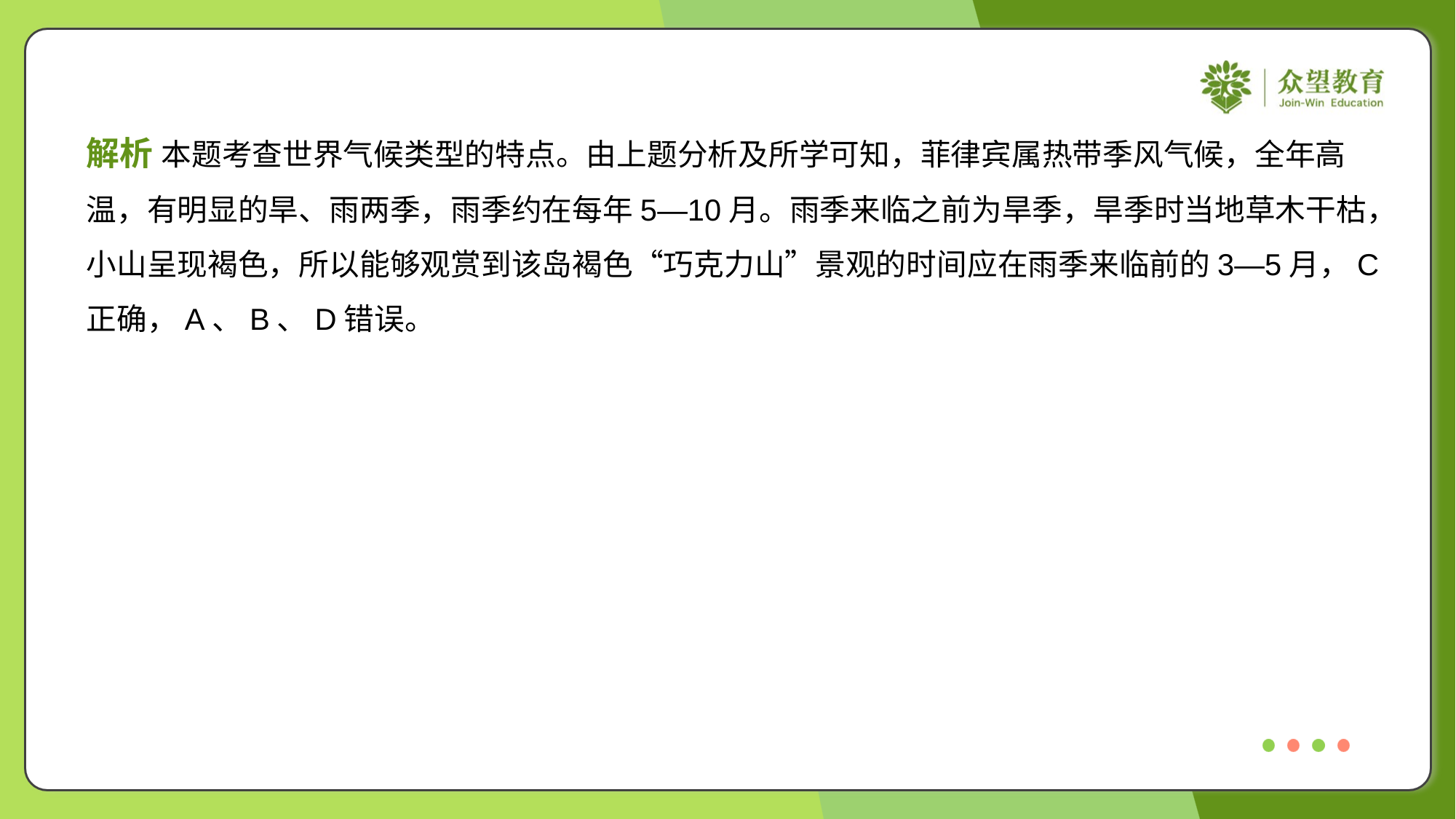

解析 本题考查世界气候类型的特点。由上题分析及所学可知，菲律宾属热带季风气候，全年高
温，有明显的旱、雨两季，雨季约在每年5—10月。雨季来临之前为旱季，旱季时当地草木干枯，
小山呈现褐色，所以能够观赏到该岛褐色“巧克力山”景观的时间应在雨季来临前的3—5月，C
正确，A、B、D错误。